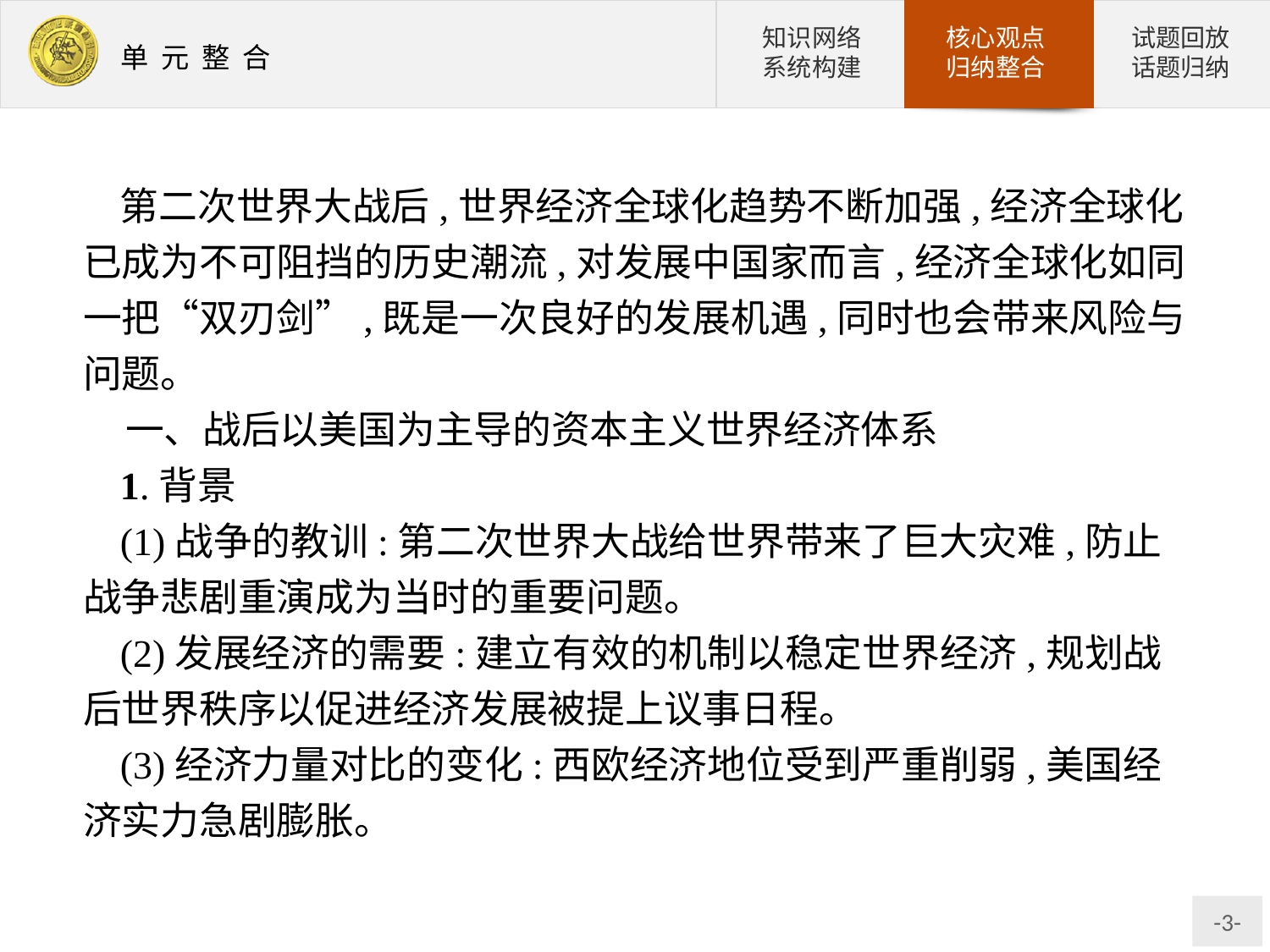

第二次世界大战后,世界经济全球化趋势不断加强,经济全球化已成为不可阻挡的历史潮流,对发展中国家而言,经济全球化如同一把“双刃剑”,既是一次良好的发展机遇,同时也会带来风险与问题。
一、战后以美国为主导的资本主义世界经济体系
1.背景
(1)战争的教训:第二次世界大战给世界带来了巨大灾难,防止战争悲剧重演成为当时的重要问题。
(2)发展经济的需要:建立有效的机制以稳定世界经济,规划战后世界秩序以促进经济发展被提上议事日程。
(3)经济力量对比的变化:西欧经济地位受到严重削弱,美国经济实力急剧膨胀。